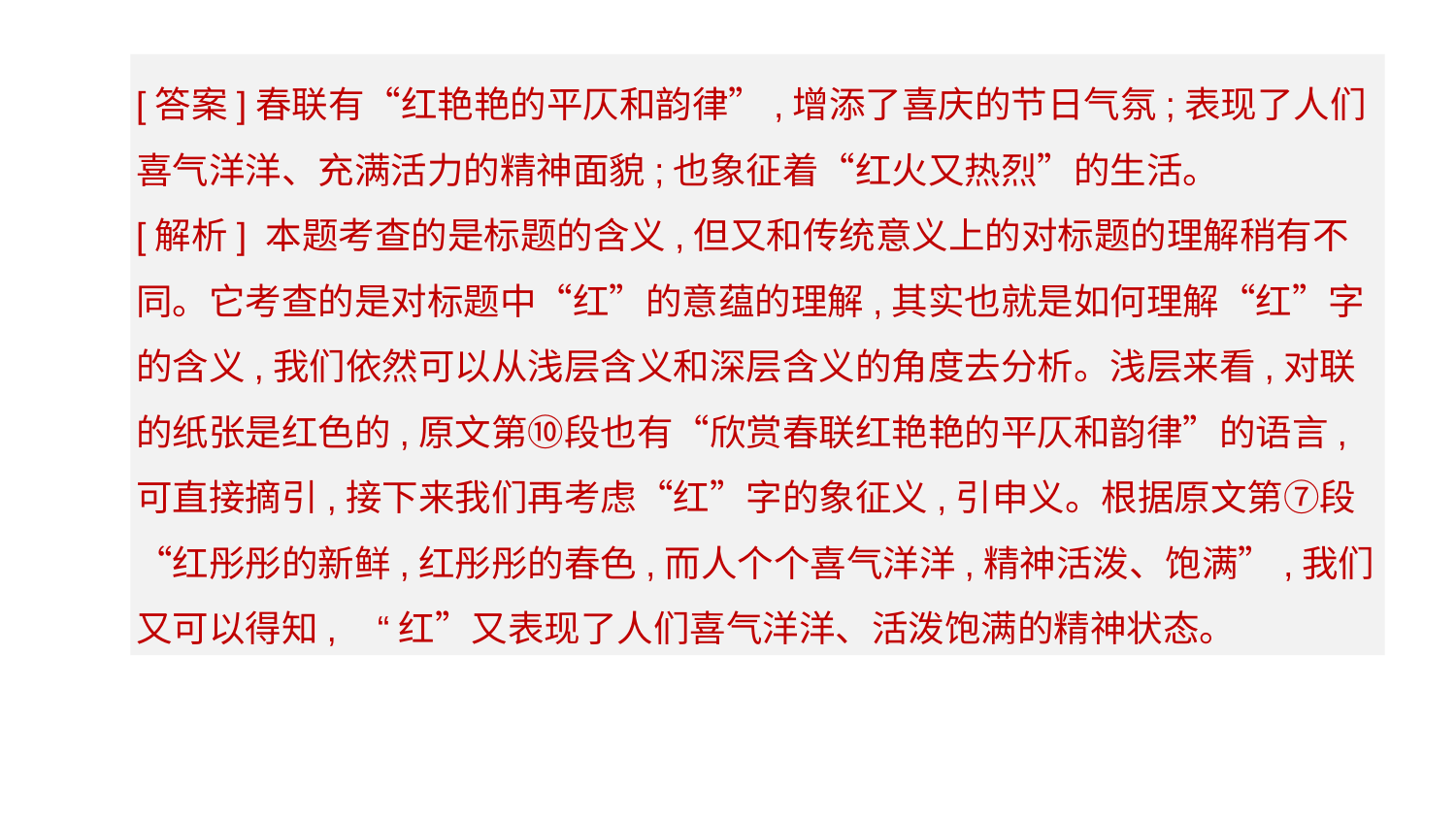

[答案]春联有“红艳艳的平仄和韵律”,增添了喜庆的节日气氛;表现了人们喜气洋洋、充满活力的精神面貌;也象征着“红火又热烈”的生活。
[解析] 本题考查的是标题的含义,但又和传统意义上的对标题的理解稍有不同。它考查的是对标题中“红”的意蕴的理解,其实也就是如何理解“红”字的含义,我们依然可以从浅层含义和深层含义的角度去分析。浅层来看,对联的纸张是红色的,原文第⑩段也有“欣赏春联红艳艳的平仄和韵律”的语言,可直接摘引,接下来我们再考虑“红”字的象征义,引申义。根据原文第⑦段“红彤彤的新鲜,红彤彤的春色,而人个个喜气洋洋,精神活泼、饱满”,我们又可以得知,    “红”又表现了人们喜气洋洋、活泼饱满的精神状态。